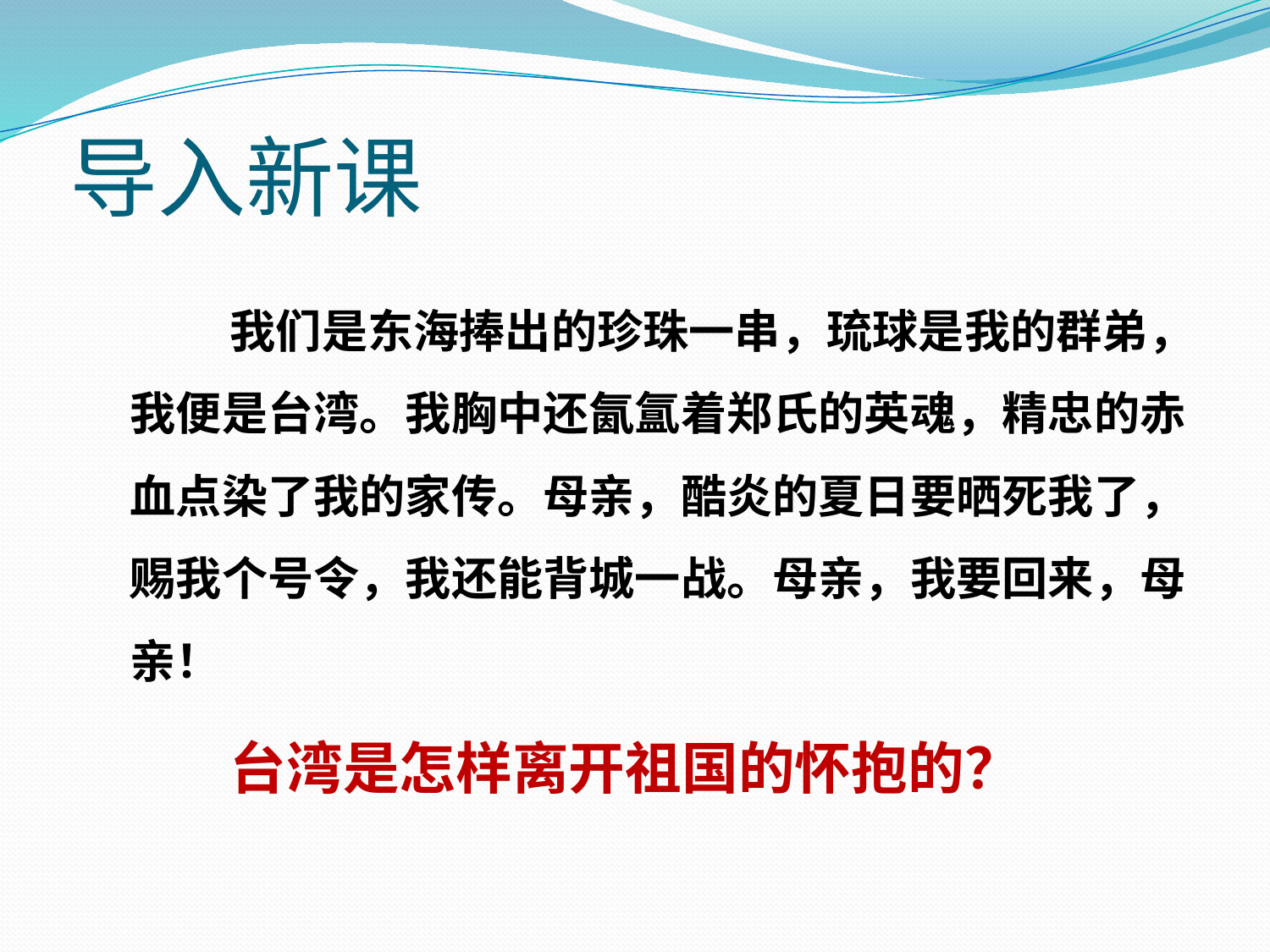

# 导入新课
我们是东海捧出的珍珠一串，琉球是我的群弟，我便是台湾。我胸中还氤氲着郑氏的英魂，精忠的赤血点染了我的家传。母亲，酷炎的夏日要晒死我了，赐我个号令，我还能背城一战。母亲，我要回来，母亲！
台湾是怎样离开祖国的怀抱的？